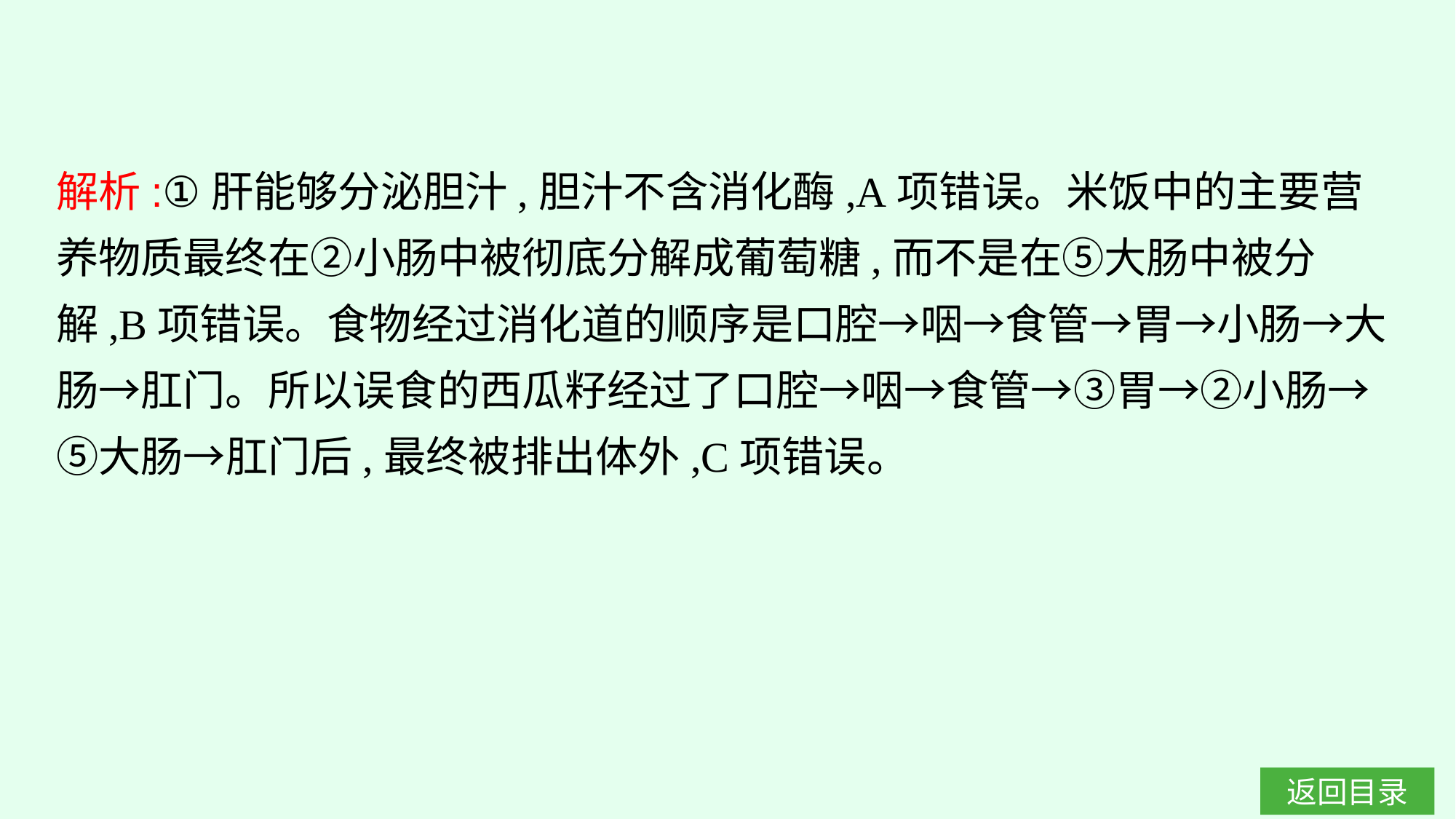

解析:①肝能够分泌胆汁,胆汁不含消化酶,A项错误。米饭中的主要营养物质最终在②小肠中被彻底分解成葡萄糖,而不是在⑤大肠中被分解,B项错误。食物经过消化道的顺序是口腔→咽→食管→胃→小肠→大肠→肛门。所以误食的西瓜籽经过了口腔→咽→食管→③胃→②小肠→⑤大肠→肛门后,最终被排出体外,C项错误。